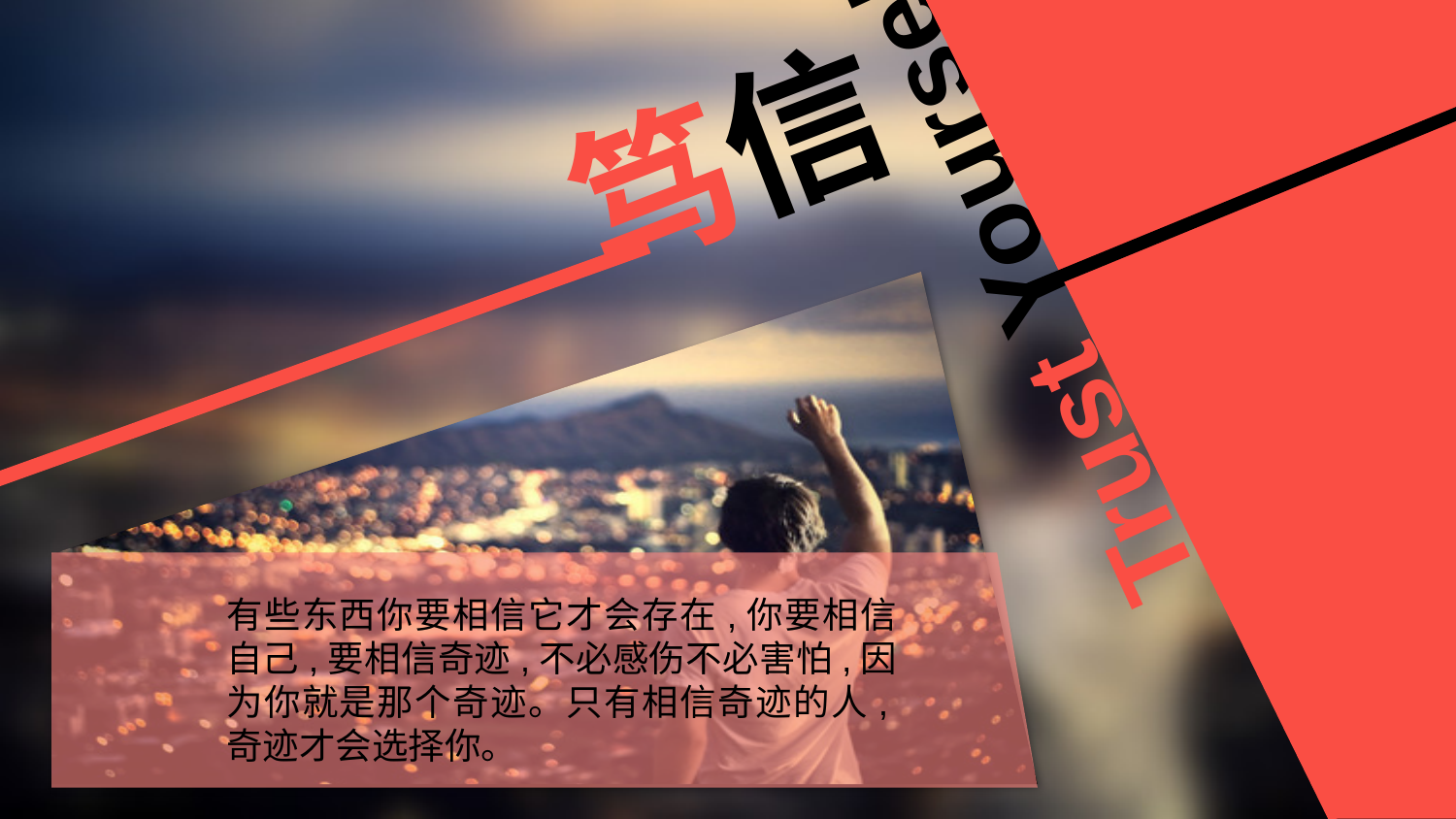

笃信
Trust Yourself

有些东西你要相信它才会存在,你要相信自己,要相信奇迹,不必感伤不必害怕,因为你就是那个奇迹。只有相信奇迹的人,奇迹才会选择你。